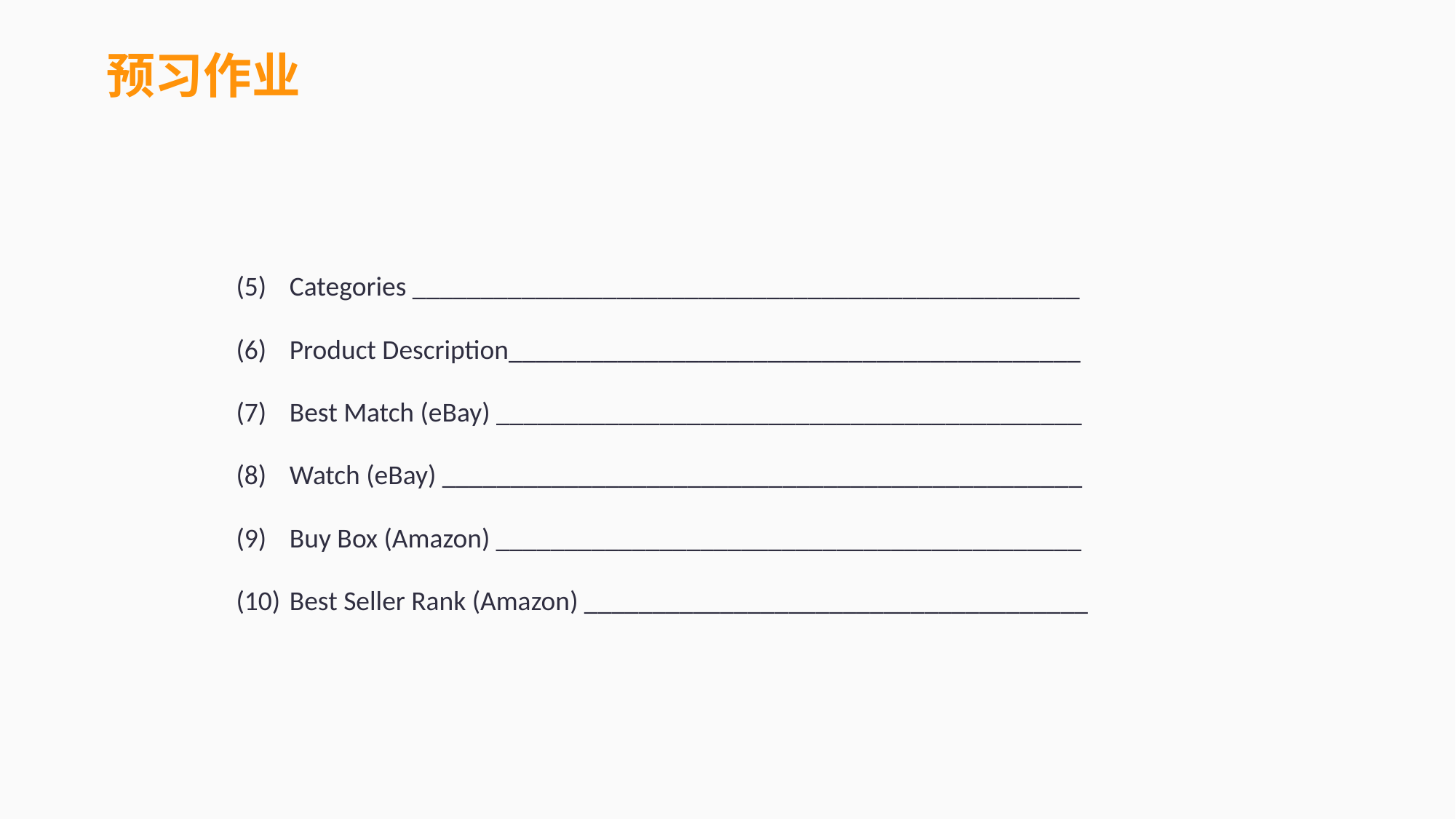

预习作业
(5)	Categories _________________________________________________
(6)	Product Description__________________________________________
(7)	Best Match (eBay) ___________________________________________
(8)	Watch (eBay) _______________________________________________
(9)	Buy Box (Amazon) ___________________________________________
(10)	Best Seller Rank (Amazon) _____________________________________